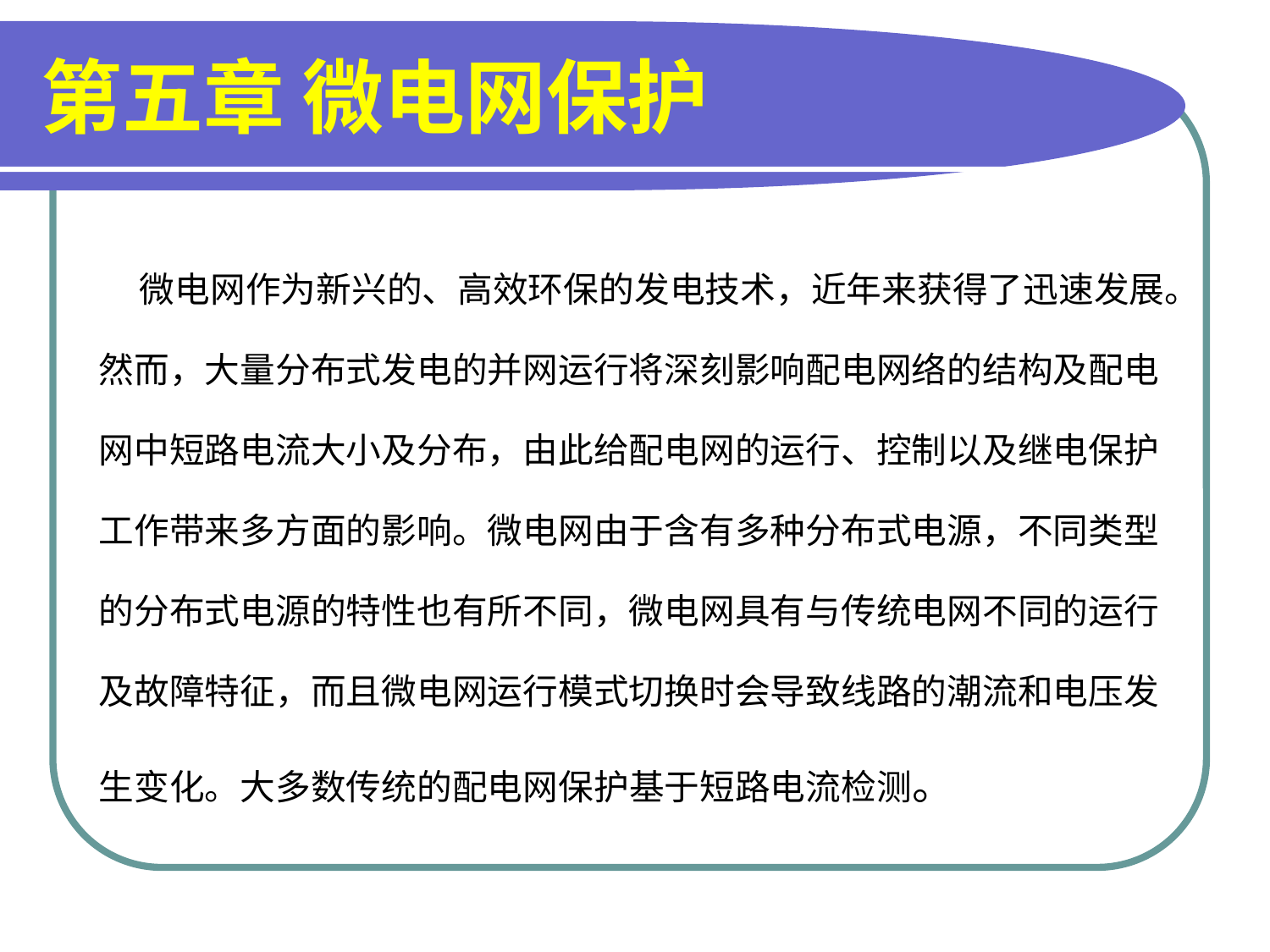

# 第五章 微电网保护
    微电网作为新兴的、高效环保的发电技术，近年来获得了迅速发展。然而，大量分布式发电的并网运行将深刻影响配电网络的结构及配电网中短路电流大小及分布，由此给配电网的运行、控制以及继电保护工作带来多方面的影响。微电网由于含有多种分布式电源，不同类型的分布式电源的特性也有所不同，微电网具有与传统电网不同的运行及故障特征，而且微电网运行模式切换时会导致线路的潮流和电压发生变化。大多数传统的配电网保护基于短路电流检测。

70